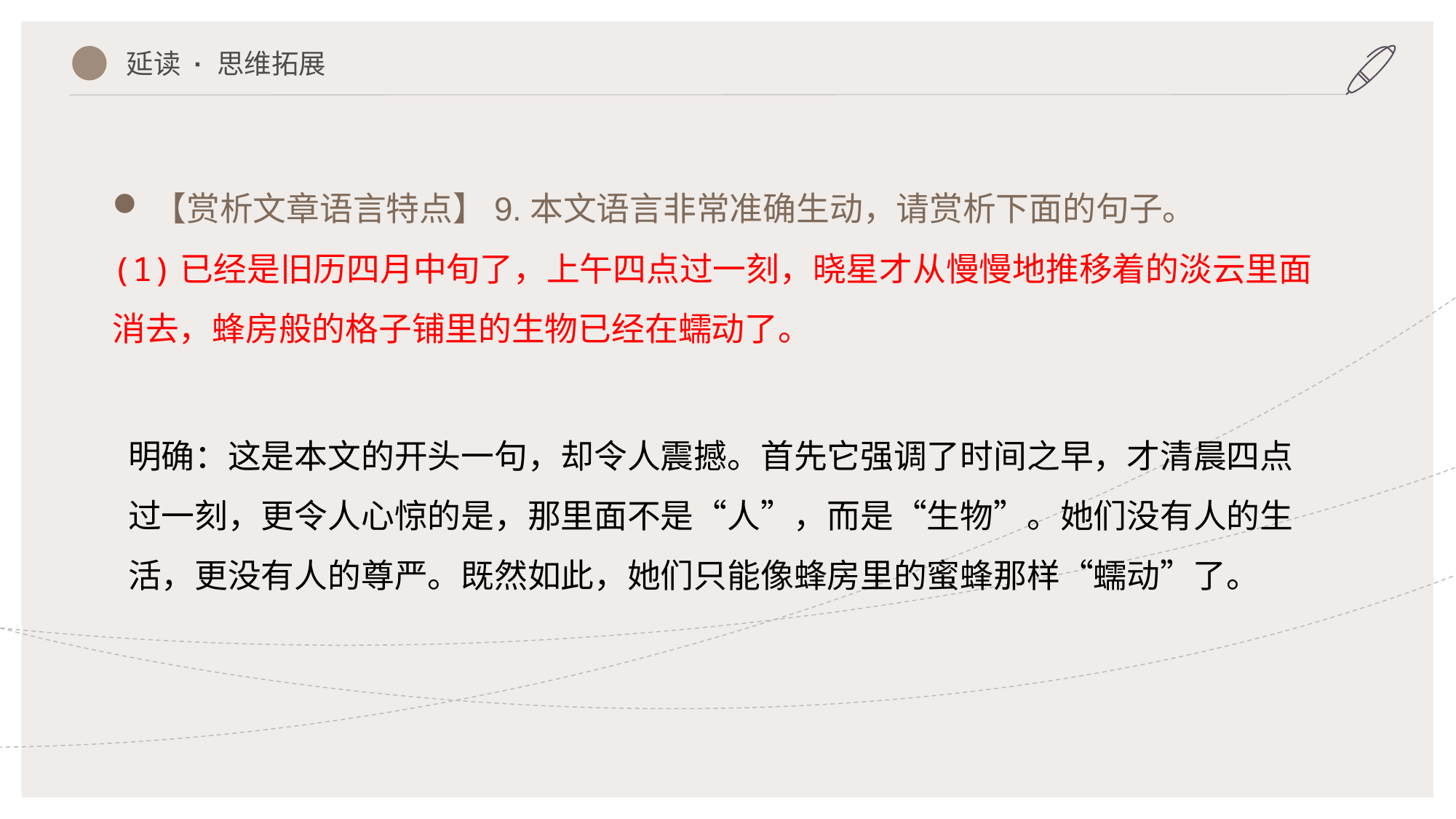

延读 · 思维拓展

【赏析文章语言特点】9.本文语言非常准确生动，请赏析下面的句子。
(1)已经是旧历四月中旬了，上午四点过一刻，晓星才从慢慢地推移着的淡云里面消去，蜂房般的格子铺里的生物已经在蠕动了。

明确：这是本文的开头一句，却令人震撼。首先它强调了时间之早，才清晨四点过一刻，更令人心惊的是，那里面不是“人”，而是“生物”。她们没有人的生活，更没有人的尊严。既然如此，她们只能像蜂房里的蜜蜂那样“蠕动”了。